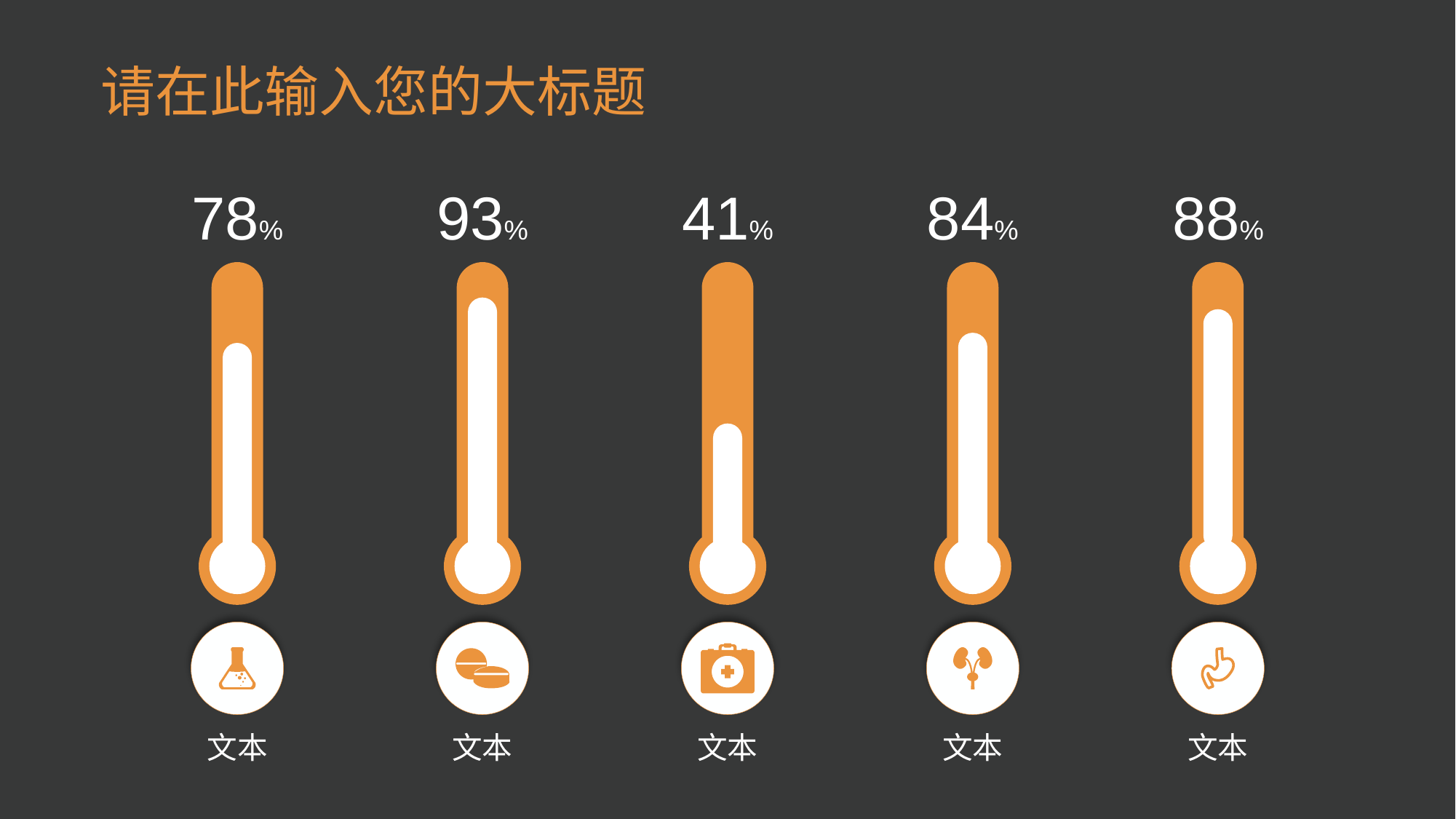

# 请在此输入您的大标题
78%
93%
41%
84%
88%

文本
文本
文本
文本
文本